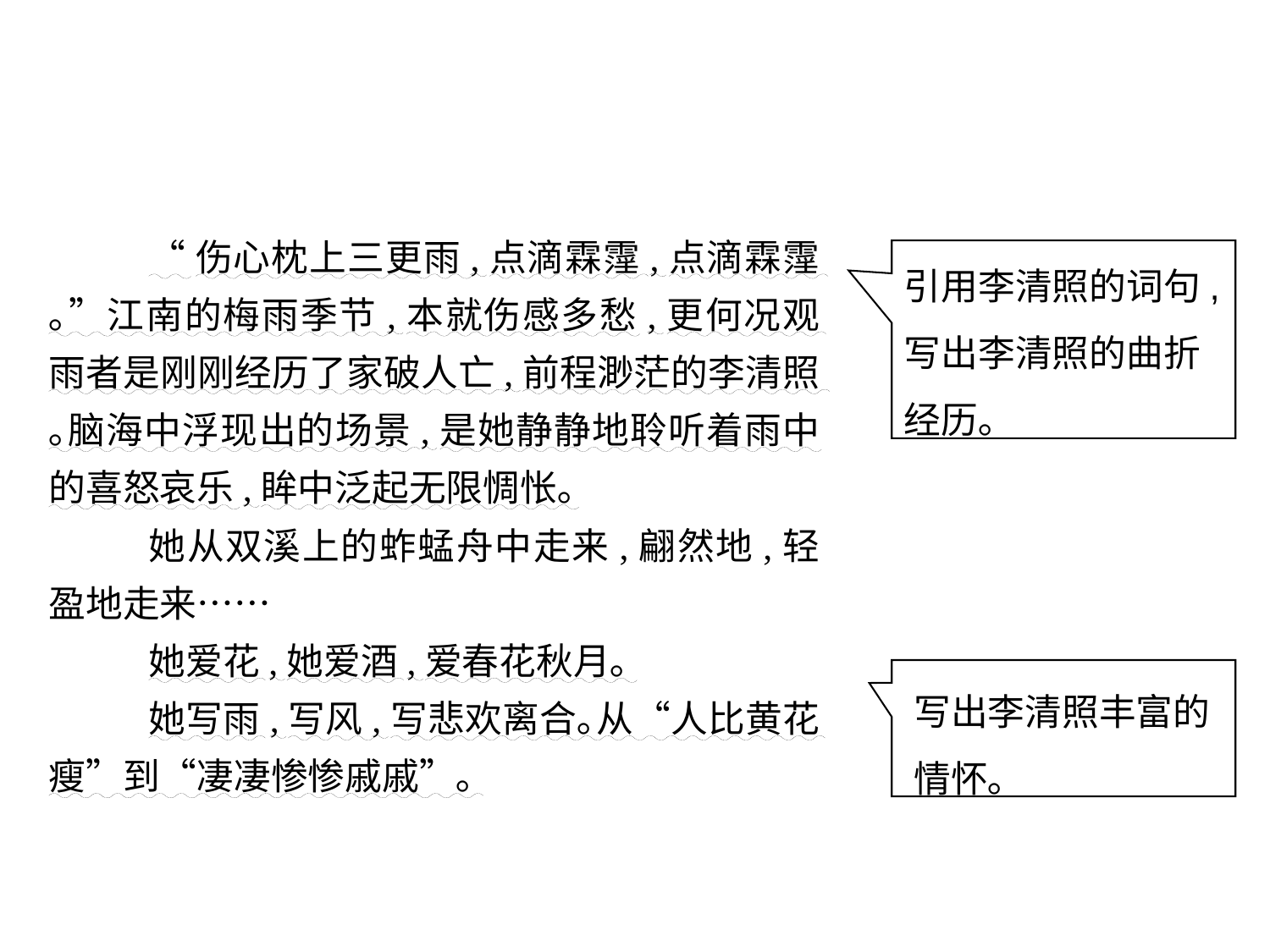

“伤心枕上三更雨,点滴霖霪,点滴霖霪｡”江南的梅雨季节,本就伤感多愁,更何况观雨者是刚刚经历了家破人亡,前程渺茫的李清照｡脑海中浮现出的场景,是她静静地聆听着雨中的喜怒哀乐,眸中泛起无限惆怅｡
她从双溪上的蚱蜢舟中走来,翩然地,轻盈地走来……
她爱花,她爱酒,爱春花秋月｡
她写雨,写风,写悲欢离合｡从“人比黄花瘦”到“凄凄惨惨戚戚”｡
引用李清照的词句,写出李清照的曲折经历｡

写出李清照丰富的情怀｡